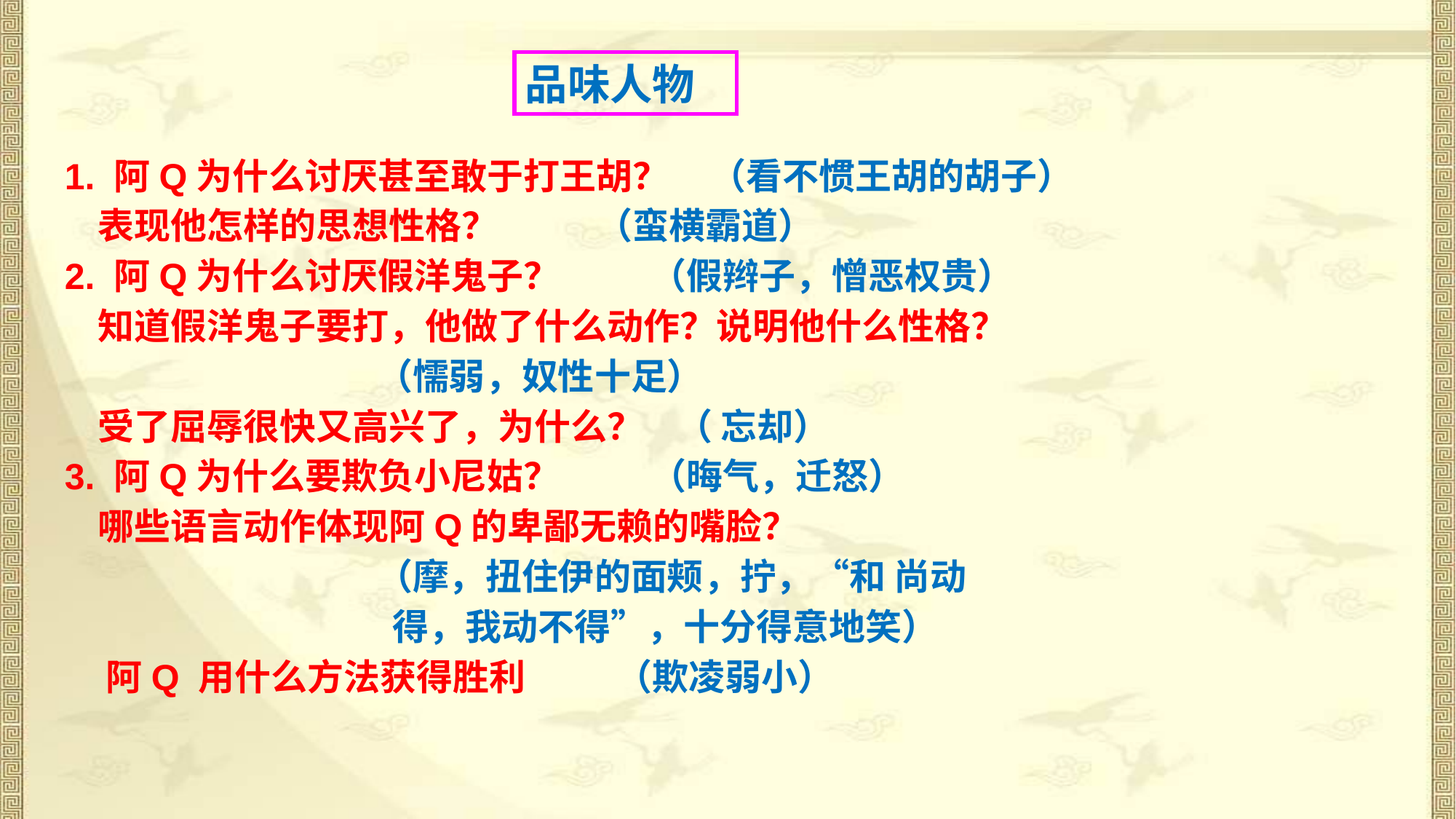

品味人物
1. 阿Q为什么讨厌甚至敢于打王胡？     （看不惯王胡的胡子）
   表现他怎样的思想性格？            （蛮横霸道）
2. 阿Q为什么讨厌假洋鬼子？           （假辫子，憎恶权贵）
   知道假洋鬼子要打，他做了什么动作？说明他什么性格？
                                     （懦弱，奴性十足）
   受了屈辱很快又高兴了，为什么？    （ 忘却）
3. 阿Q为什么要欺负小尼姑？           （晦气，迁怒）
   哪些语言动作体现阿Q的卑鄙无赖的嘴脸？
                                     （摩，扭住伊的面颊，拧，“和 尚动
                                       得，我动不得”，十分得意地笑）
    阿Q 用什么方法获得胜利           （欺凌弱小）